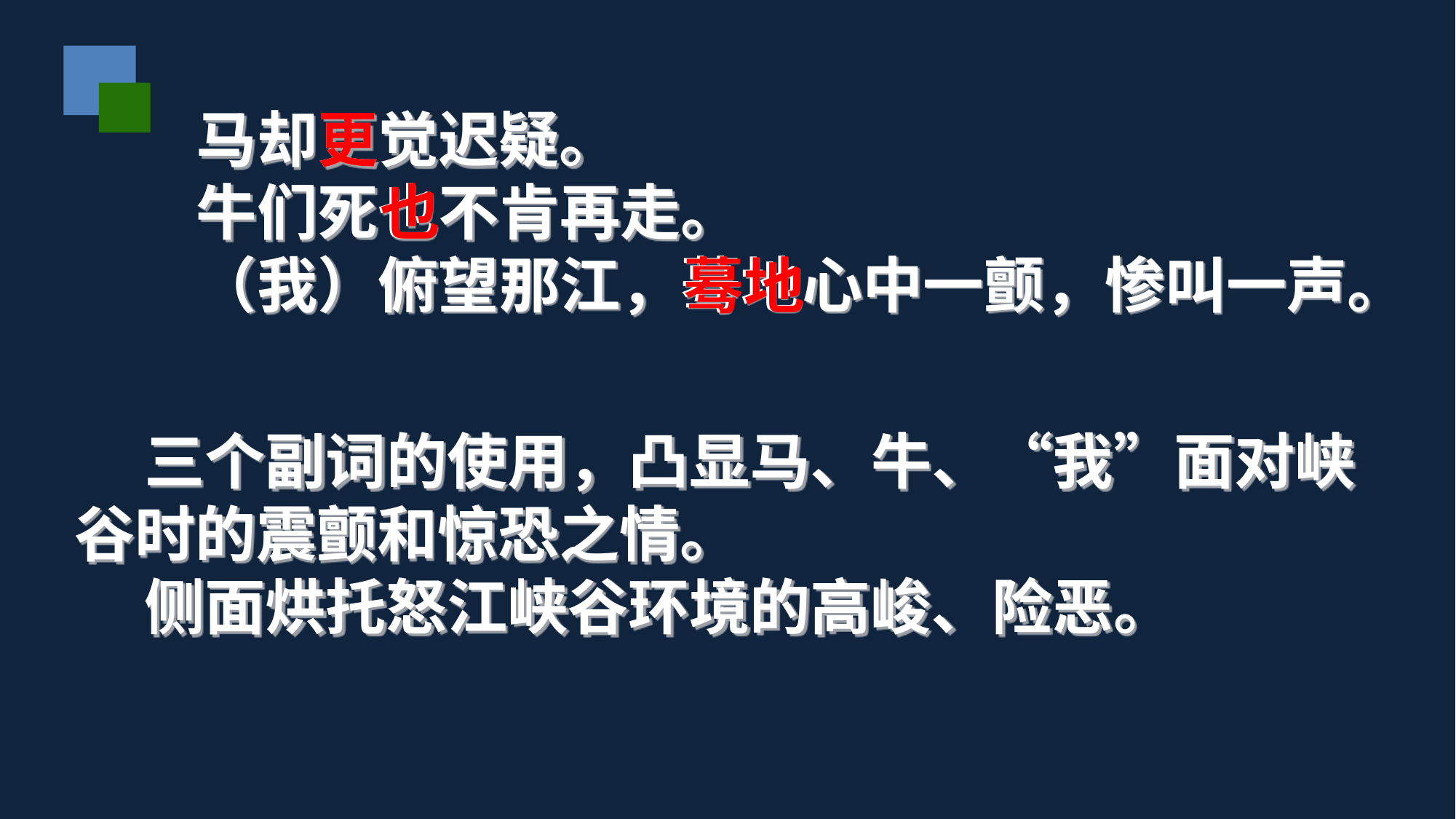

马却更觉迟疑。
牛们死也不肯再走。
（我）俯望那江，蓦地心中一颤，惨叫一声。
更

也
蓦地
    三个副词的使用，凸显马、牛、“我”面对峡谷时的震颤和惊恐之情。
    侧面烘托怒江峡谷环境的高峻、险恶。